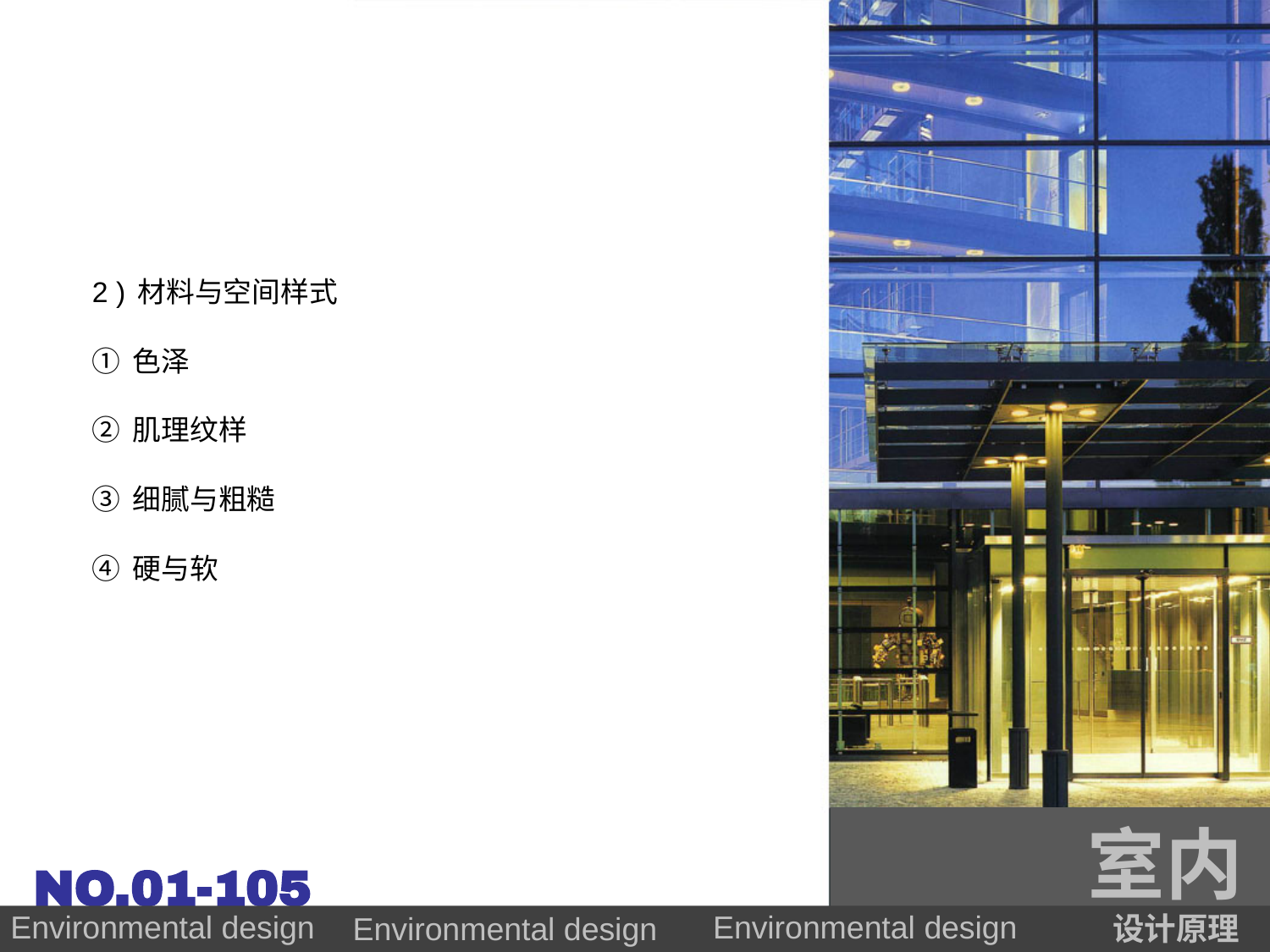

#

2 )材料与空间样式
①色泽
②肌理纹样
③细腻与粗糙
④硬与软
室内

NO.01-105
设计原理
Environmental design
Environmental design
Environmental design